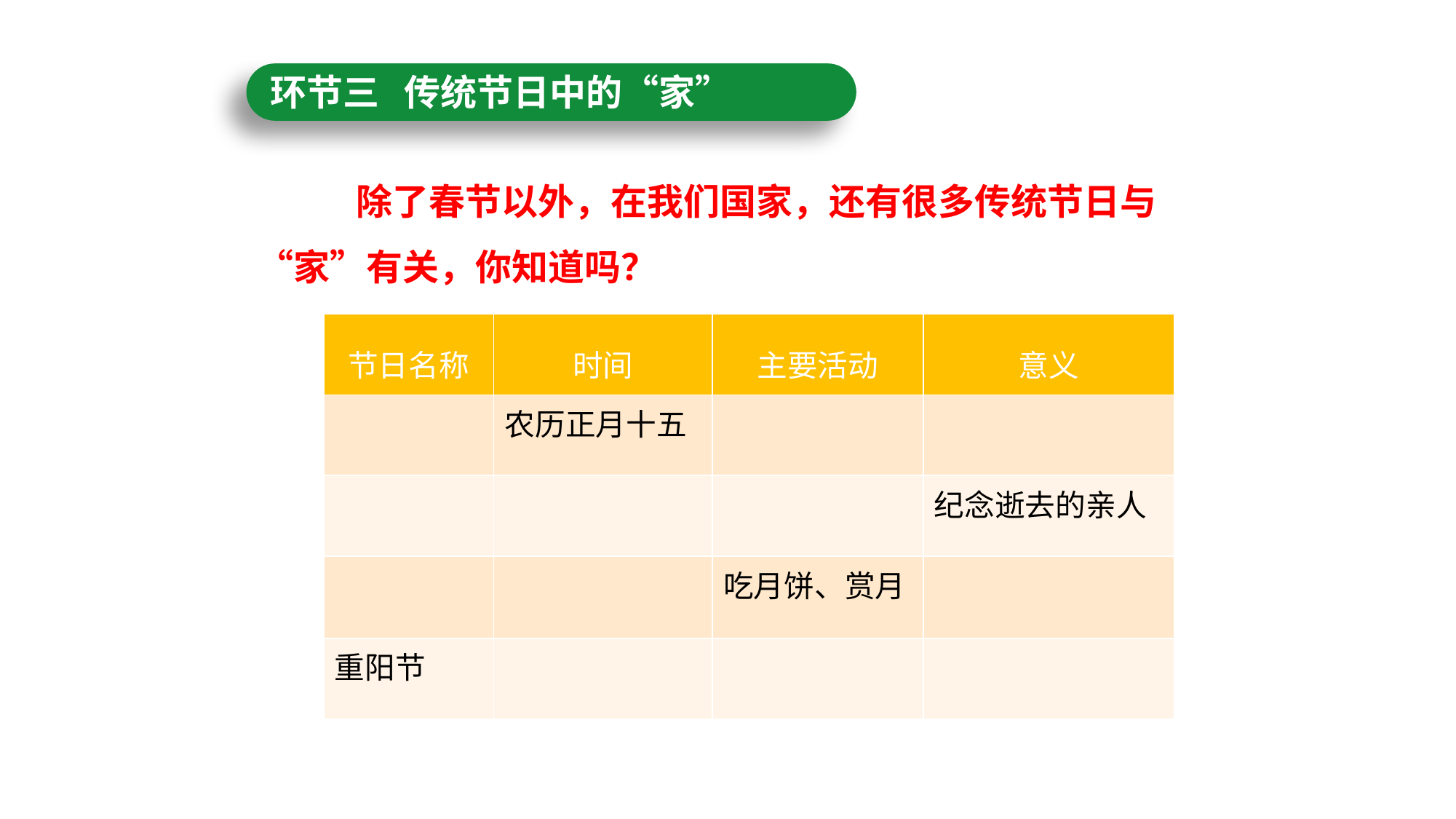

环节三   传统节日中的“家”

           除了春节以外，在我们国家，还有很多传统节日与“家”有关，你知道吗？
| 节日名称 | 时间 | 主要活动 | 意义 |
| --- | --- | --- | --- |
|  | 农历正月十五 |  |  |
|  |  |  | 纪念逝去的亲人 |
|  |  | 吃月饼、赏月 |  |
| 重阳节 |  |  |  |